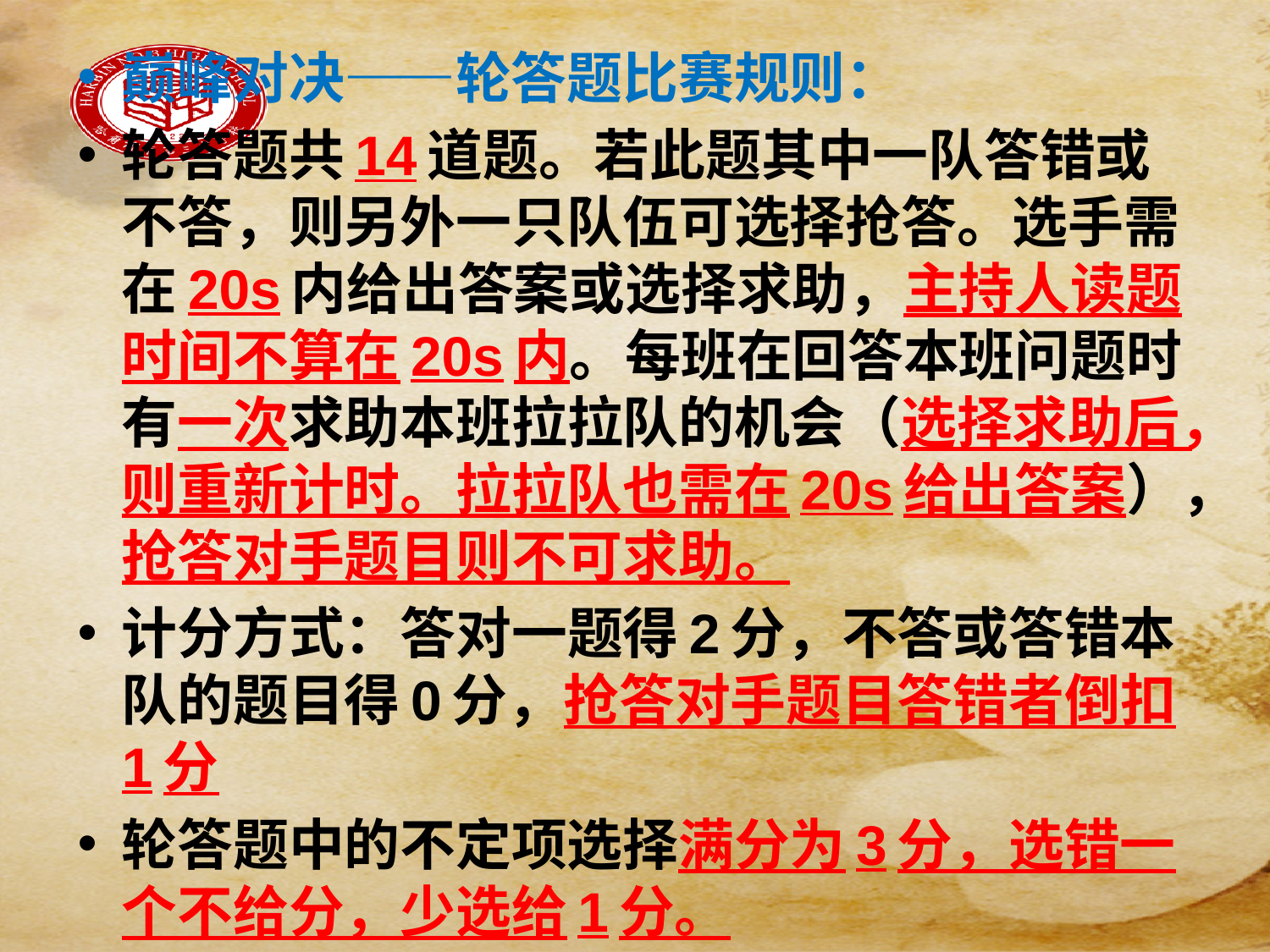

巅峰对决——轮答题比赛规则：
轮答题共14道题。若此题其中一队答错或不答，则另外一只队伍可选择抢答。选手需在20s内给出答案或选择求助，主持人读题时间不算在20s内。每班在回答本班问题时有一次求助本班拉拉队的机会（选择求助后，则重新计时。拉拉队也需在20s给出答案），抢答对手题目则不可求助。
计分方式：答对一题得2分，不答或答错本队的题目得0分，抢答对手题目答错者倒扣1分
轮答题中的不定项选择满分为3分，选错一个不给分，少选给1分。